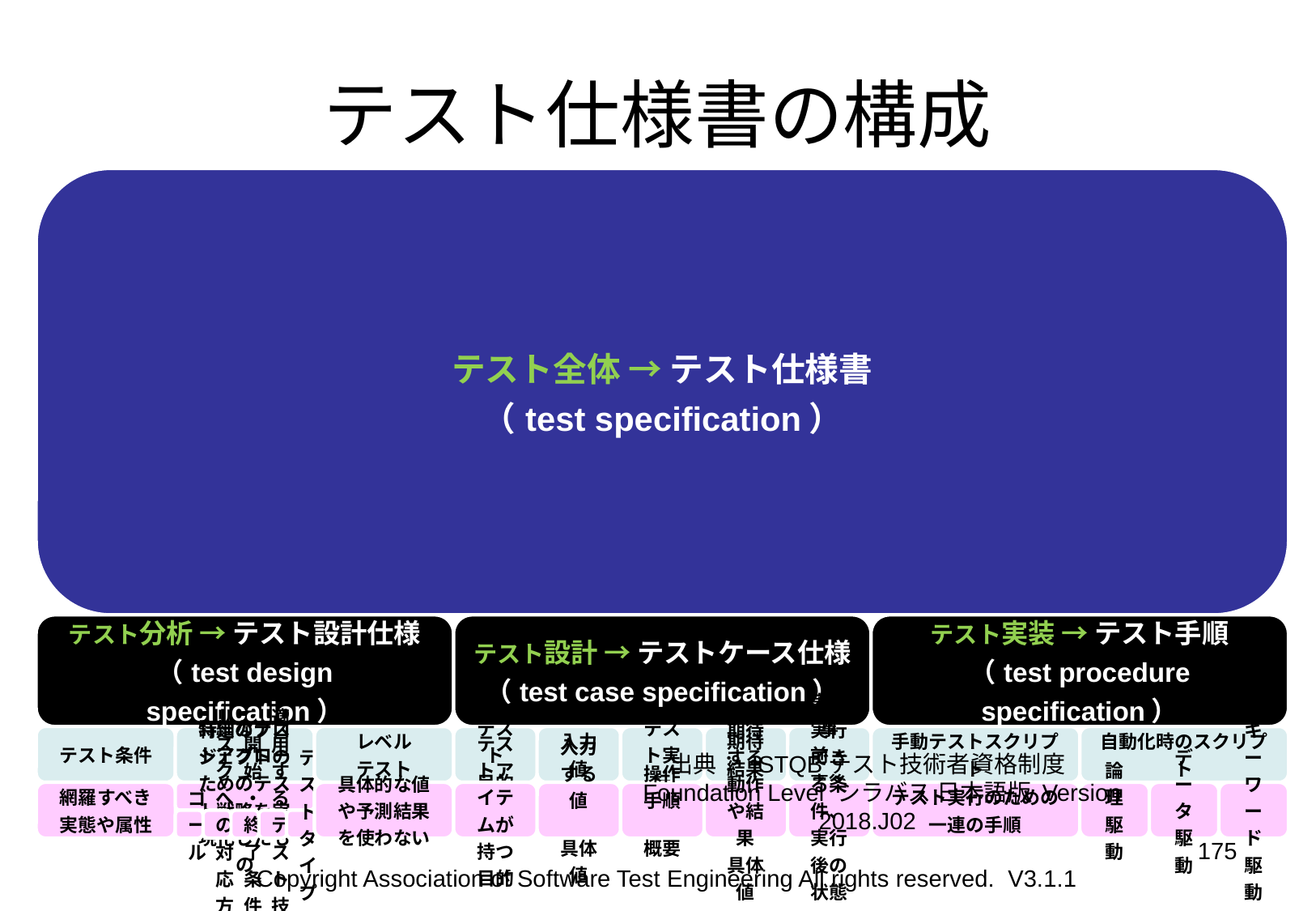

# テスト仕様書の構成
テスト全体 → テスト仕様書
（test specification）
テスト実装 → テスト手順
（test procedure specification）
テスト条件
テスト
目的
テスト実行
網羅すべき実態や属性
概要
出典： ISTQBテスト技術者資格制度
　Foundation Level シラバス 日本語版 Version 2018.J02
175
Copyright Association of Software Test Engineering All rights reserved.  V3.1.1